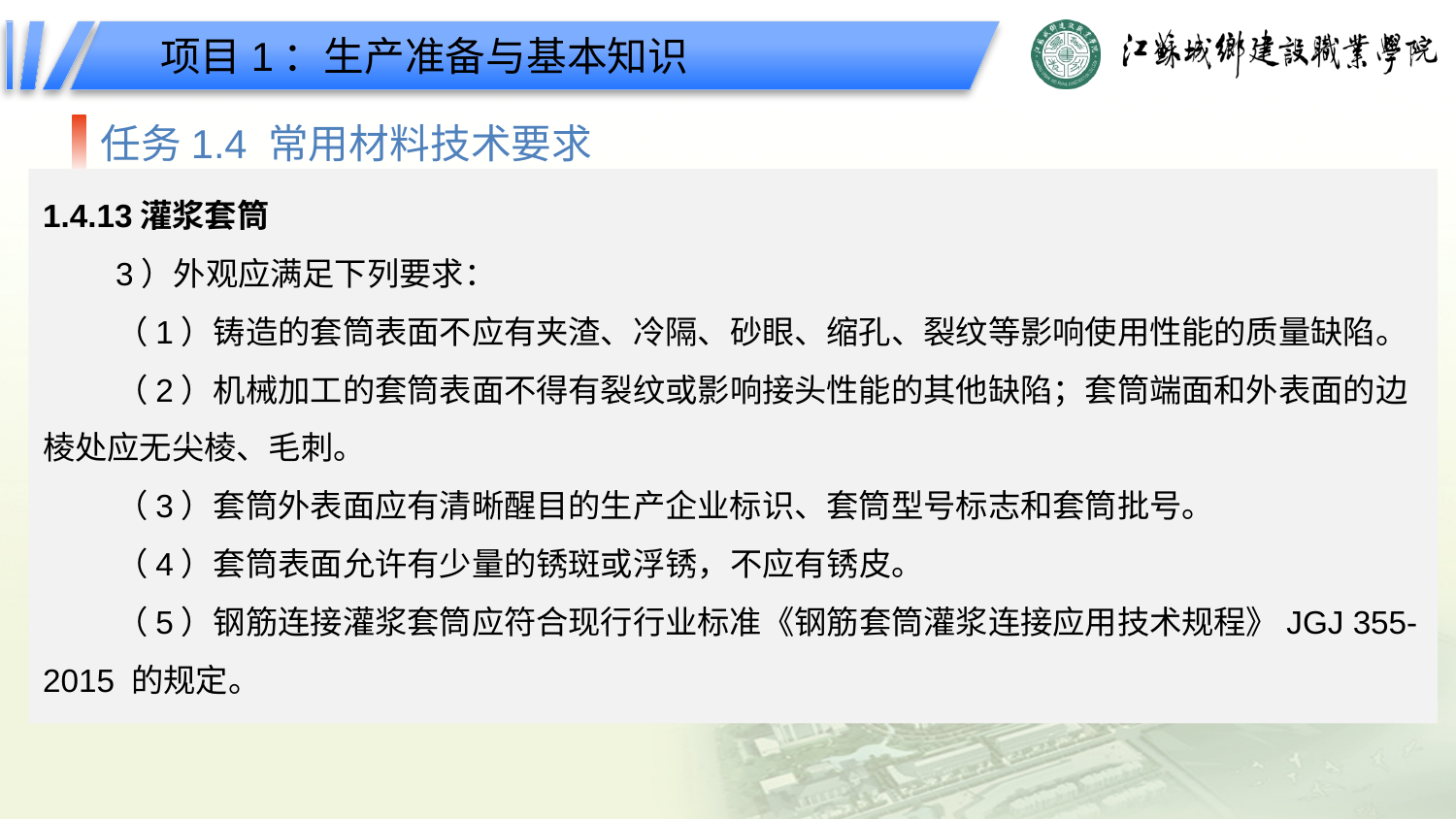

项目1：生产准备与基本知识
任务1.4 常用材料技术要求

1.4.13灌浆套筒
3）外观应满足下列要求：
（1）铸造的套筒表面不应有夹渣、冷隔、砂眼、缩孔、裂纹等影响使用性能的质量缺陷。
（2）机械加工的套筒表面不得有裂纹或影响接头性能的其他缺陷；套筒端面和外表面的边棱处应无尖棱、毛刺。
（3）套筒外表面应有清晰醒目的生产企业标识、套筒型号标志和套筒批号。
（4）套筒表面允许有少量的锈斑或浮锈，不应有锈皮。
（5）钢筋连接灌浆套筒应符合现行行业标准《钢筋套筒灌浆连接应用技术规程》JGJ 355-2015 的规定。